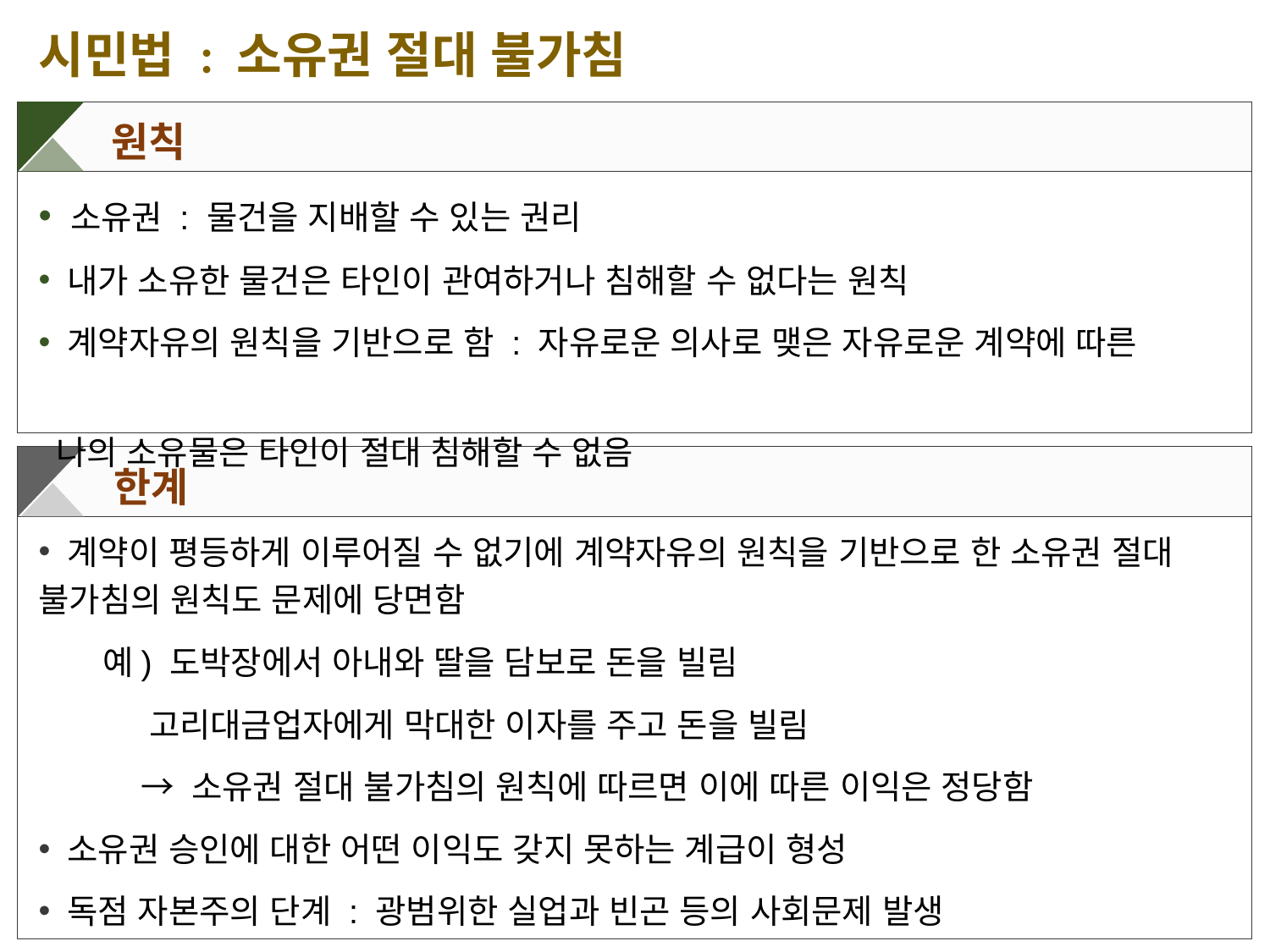

시민법 : 소유권 절대 불가침

 원칙

 소유권 : 물건을 지배할 수 있는 권리
 내가 소유한 물건은 타인이 관여하거나 침해할 수 없다는 원칙
 계약자유의 원칙을 기반으로 함 : 자유로운 의사로 맺은 자유로운 계약에 따른
 나의 소유물은 타인이 절대 침해할 수 없음

 한계

 계약이 평등하게 이루어질 수 없기에 계약자유의 원칙을 기반으로 한 소유권 절대 불가침의 원칙도 문제에 당면함
      예) 도박장에서 아내와 딸을 담보로 돈을 빌림
           고리대금업자에게 막대한 이자를 주고 돈을 빌림
           → 소유권 절대 불가침의 원칙에 따르면 이에 따른 이익은 정당함
 소유권 승인에 대한 어떤 이익도 갖지 못하는 계급이 형성
 독점 자본주의 단계 : 광범위한 실업과 빈곤 등의 사회문제 발생